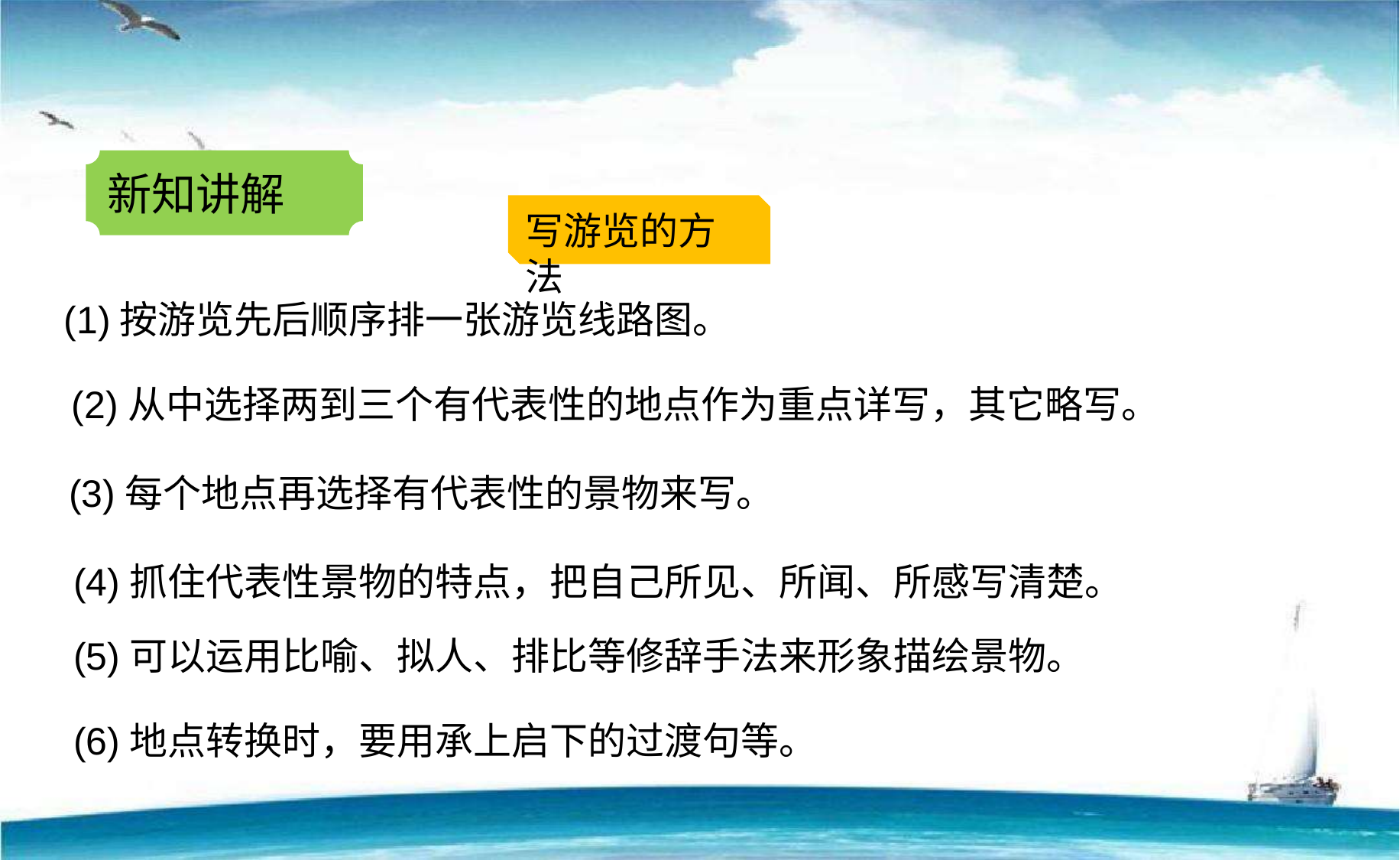

新知讲解

写游览的方法
 (1)按游览先后顺序排一张游览线路图。
(2)从中选择两到三个有代表性的地点作为重点详写，其它略写。
(3)每个地点再选择有代表性的景物来写。
(4)抓住代表性景物的特点，把自己所见、所闻、所感写清楚。
(5)可以运用比喻、拟人、排比等修辞手法来形象描绘景物。
(6)地点转换时，要用承上启下的过渡句等。